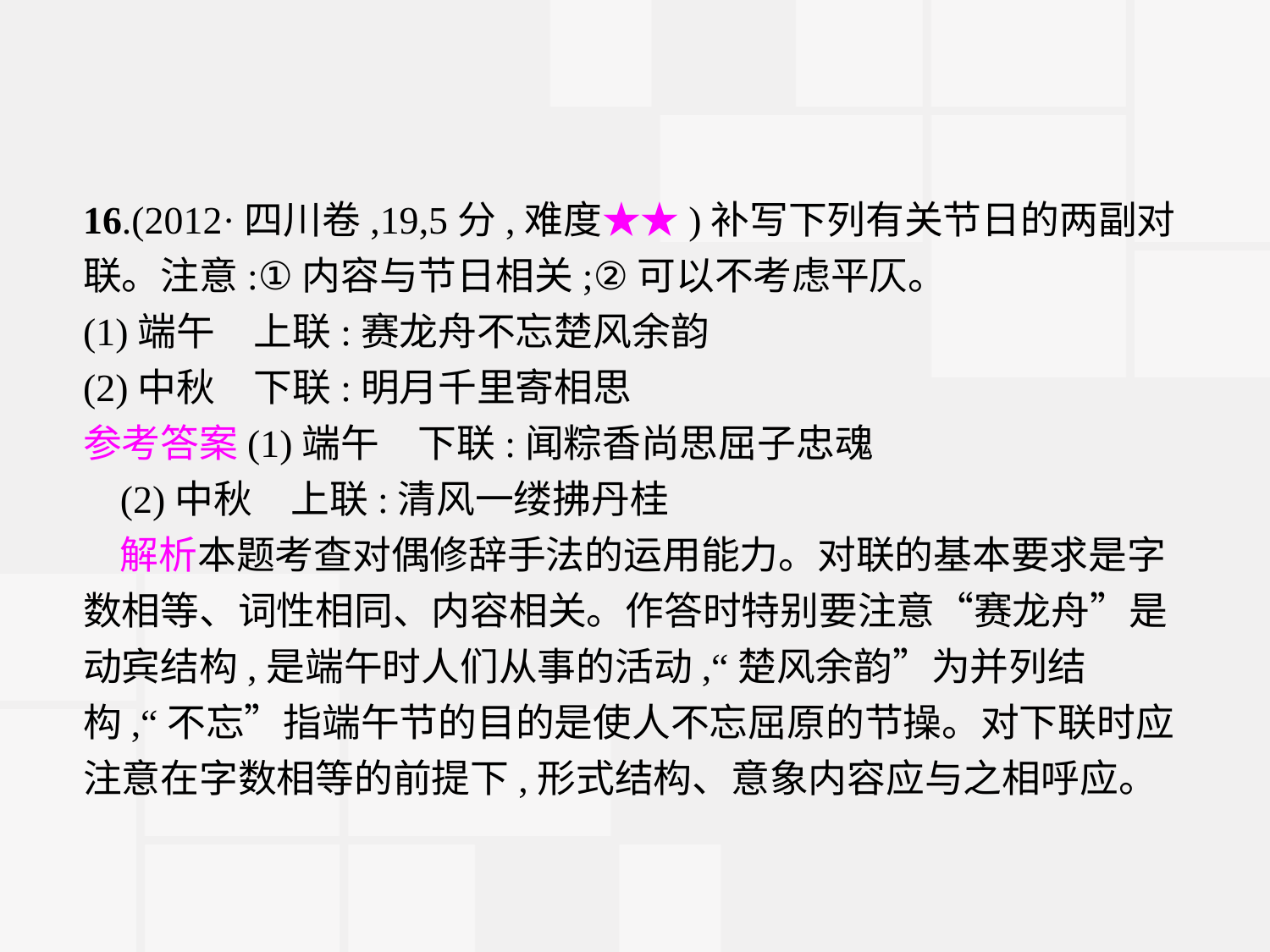

16.(2012·四川卷,19,5分,难度★★)补写下列有关节日的两副对联。注意:①内容与节日相关;②可以不考虑平仄。
(1)端午　上联:赛龙舟不忘楚风余韵
(2)中秋　下联:明月千里寄相思
参考答案(1)端午　下联:闻粽香尚思屈子忠魂
(2)中秋　上联:清风一缕拂丹桂
解析本题考查对偶修辞手法的运用能力。对联的基本要求是字数相等、词性相同、内容相关。作答时特别要注意“赛龙舟”是动宾结构,是端午时人们从事的活动,“楚风余韵”为并列结构,“不忘”指端午节的目的是使人不忘屈原的节操。对下联时应注意在字数相等的前提下,形式结构、意象内容应与之相呼应。